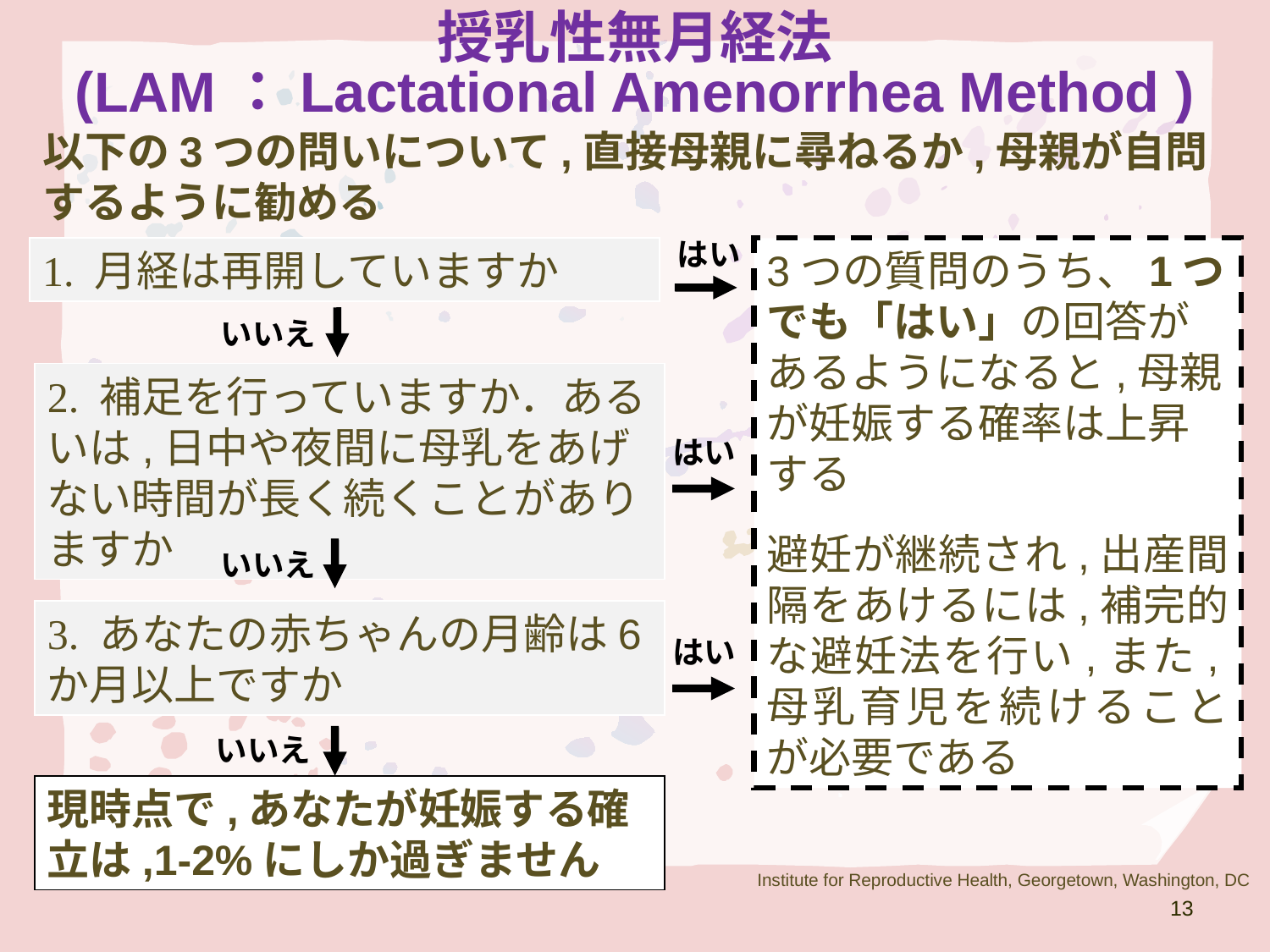

授乳性無月経法
(LAM：Lactational Amenorrhea Method )
以下の3つの問いについて,直接母親に尋ねるか,母親が自問するように勧める
はい
1. 月経は再開していますか
3つの質問のうち、1つでも「はい」の回答があるようになると,母親が妊娠する確率は上昇する
避妊が継続され,出産間隔をあけるには,補完的な避妊法を行い,また,母乳育児を続けることが必要である

いいえ

2. 補足を行っていますか．あるいは,日中や夜間に母乳をあげない時間が長く続くことがありますか
はい

いいえ

3. あなたの赤ちゃんの月齢は6か月以上ですか
はい

いいえ

現時点で,あなたが妊娠する確立は,1-2%にしか過ぎません
Institute for Reproductive Health, Georgetown, Washington, DC
13